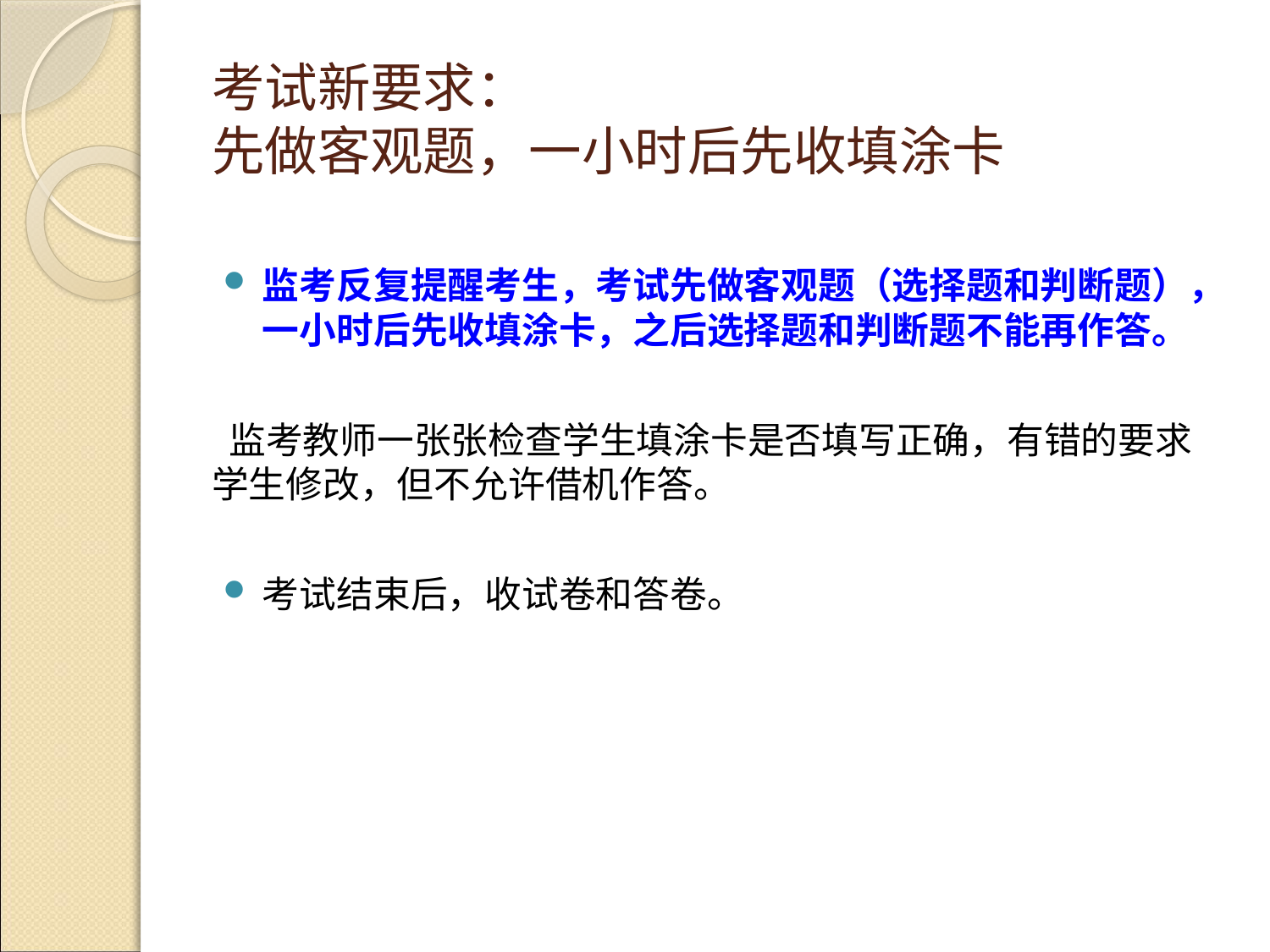

# 考试新要求： 先做客观题，一小时后先收填涂卡

监考反复提醒考生，考试先做客观题（选择题和判断题），一小时后先收填涂卡，之后选择题和判断题不能再作答。

 监考教师一张张检查学生填涂卡是否填写正确，有错的要求学生修改，但不允许借机作答。

考试结束后，收试卷和答卷。